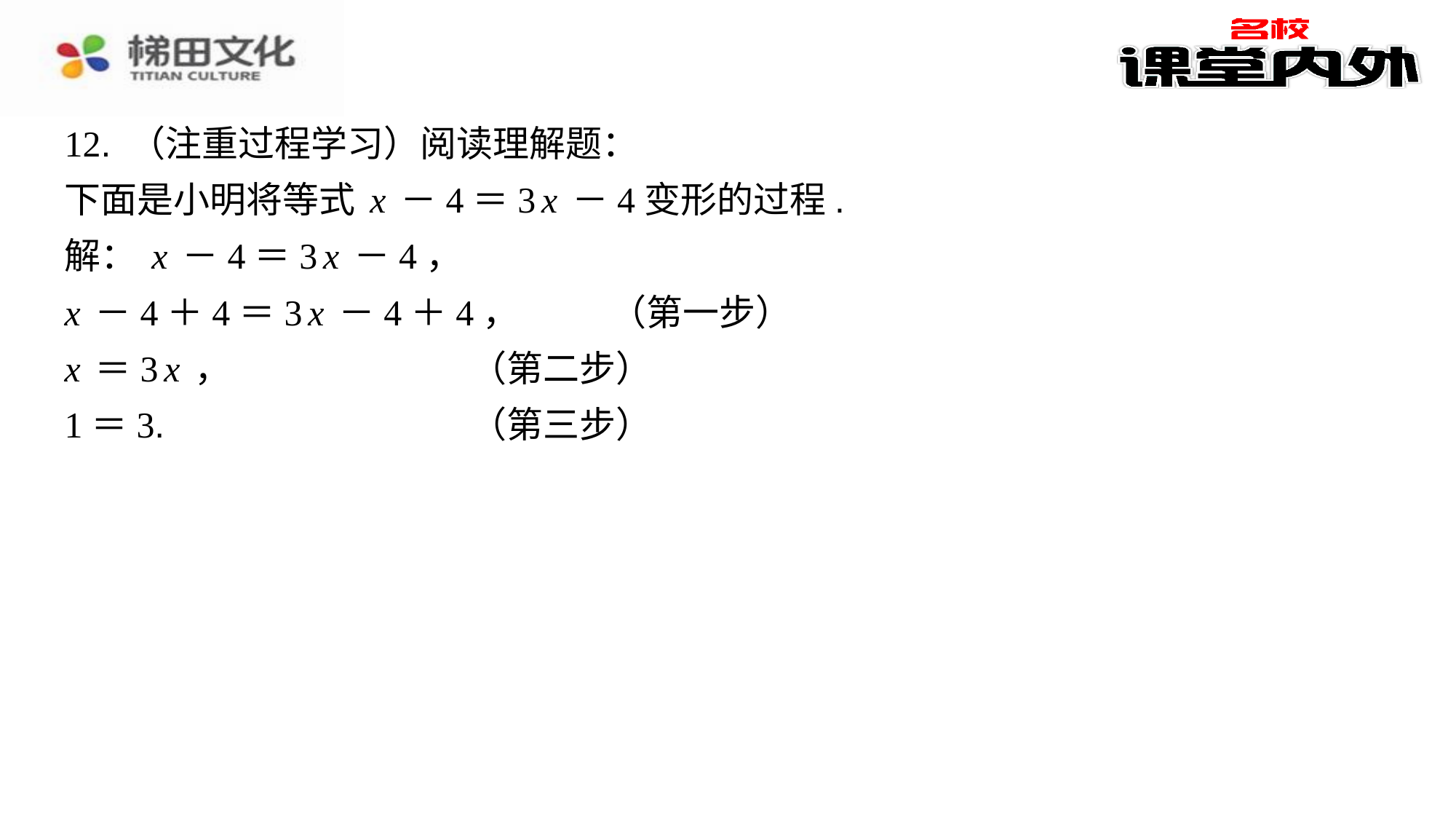

12. （注重过程学习）阅读理解题：
下面是小明将等式x－4＝3x－4变形的过程.
解：x－4＝3x－4，
x－4＋4＝3x－4＋4，	（第一步）
x＝3x，	（第二步）
1＝3.	（第三步）